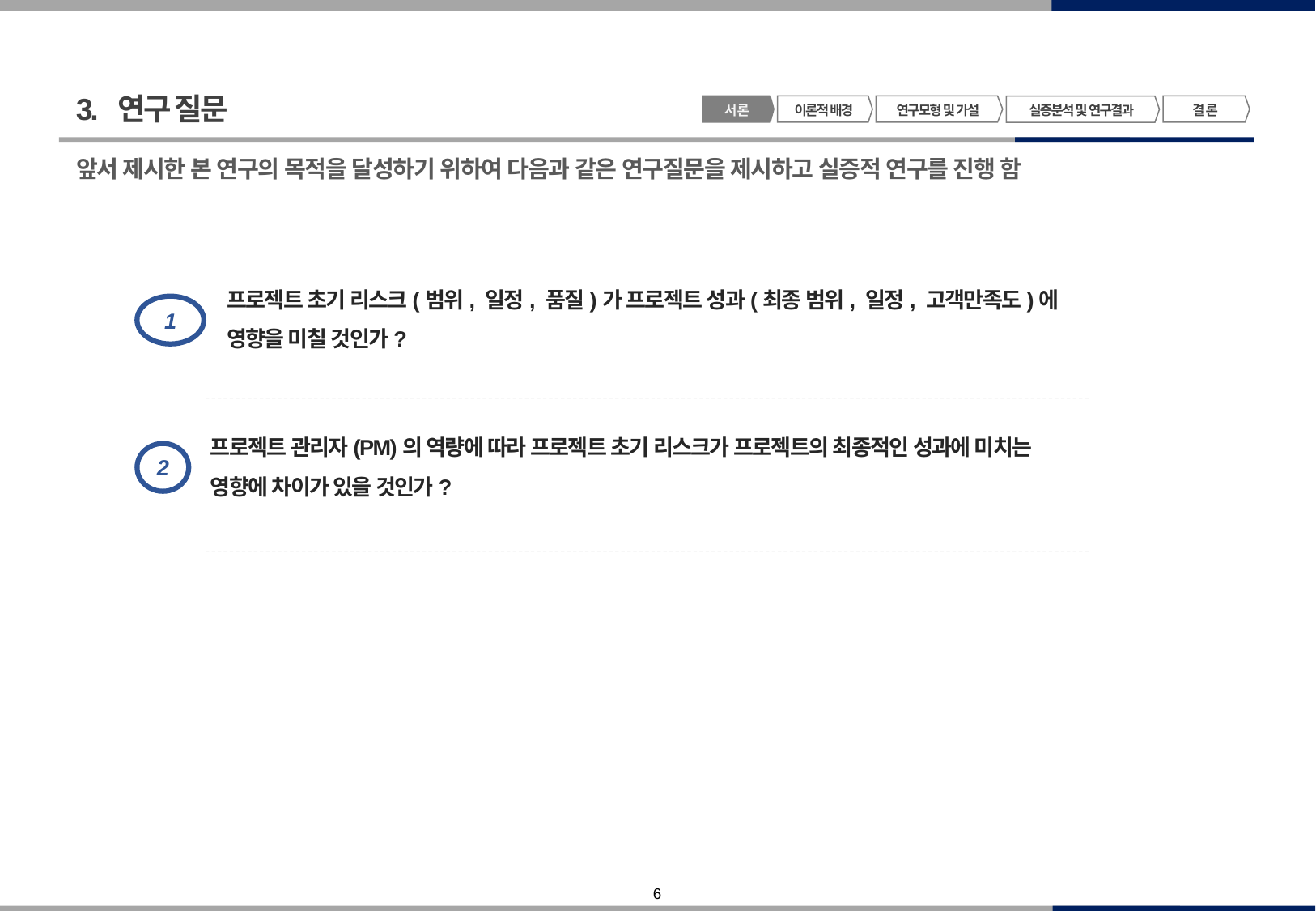

3.  연구 질문
서  론
이론적 배경
연구모형 및 가설
결 론
실증분석 및 연구결과
앞서 제시한 본 연구의 목적을 달성하기 위하여 다음과 같은 연구질문을 제시하고 실증적 연구를 진행 함
프로젝트 초기 리스크(범위, 일정, 품질)가 프로젝트 성과(최종 범위, 일정, 고객만족도)에 영향을 미칠 것인가?
1

프로젝트 관리자(PM)의 역량에 따라 프로젝트 초기 리스크가 프로젝트의 최종적인 성과에 미치는 영향에 차이가 있을 것인가?
2